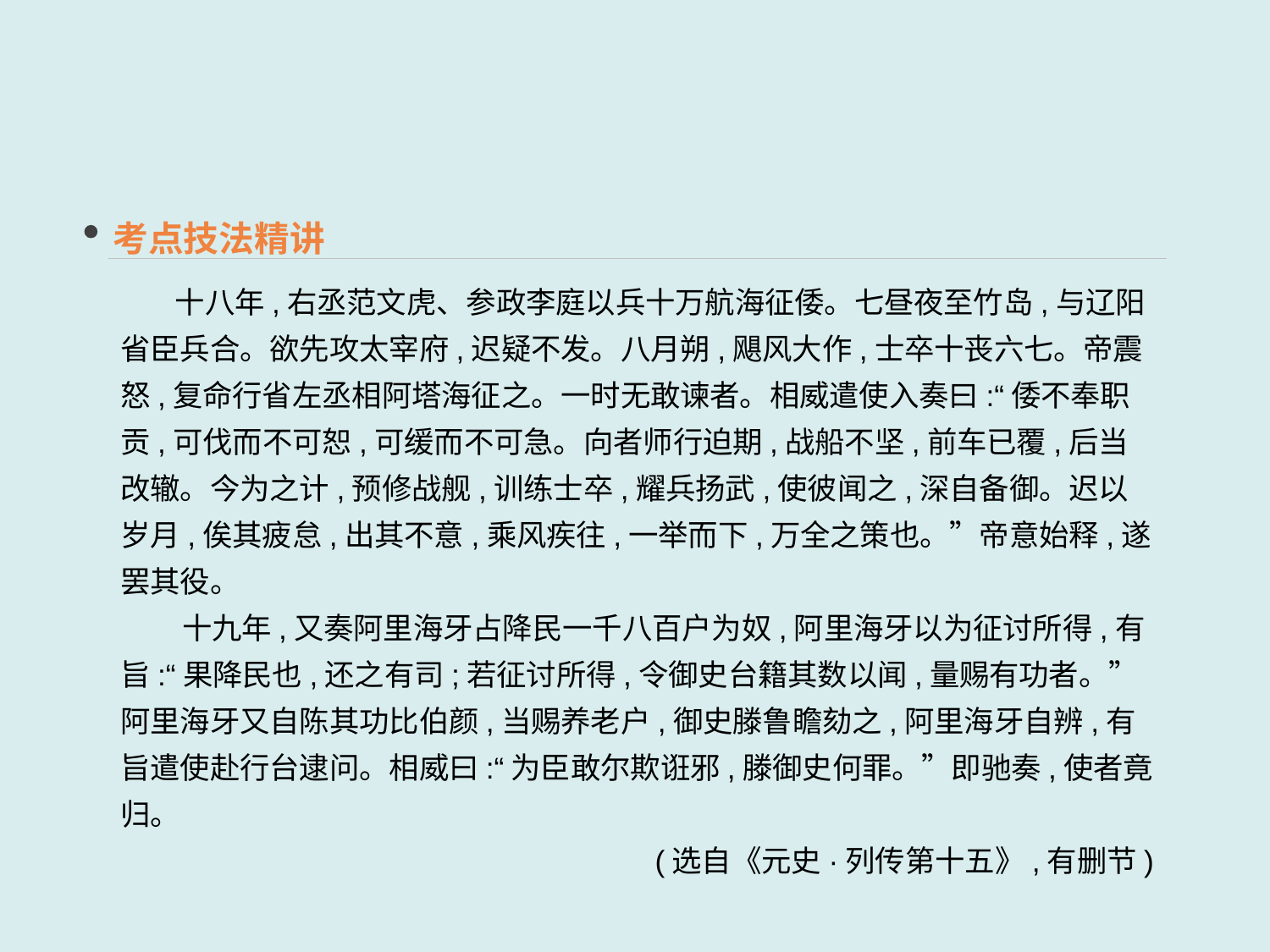

考点技法精讲

       十八年,右丞范文虎、参政李庭以兵十万航海征倭。七昼夜至竹岛,与辽阳省臣兵合。欲先攻太宰府,迟疑不发。八月朔,飓风大作,士卒十丧六七。帝震怒,复命行省左丞相阿塔海征之。一时无敢谏者。相威遣使入奏曰:“倭不奉职贡,可伐而不可恕,可缓而不可急。向者师行迫期,战船不坚,前车已覆,后当改辙。今为之计,预修战舰,训练士卒,耀兵扬武,使彼闻之,深自备御。迟以岁月,俟其疲怠,出其不意,乘风疾往,一举而下,万全之策也。”帝意始释,遂罢其役。
        十九年,又奏阿里海牙占降民一千八百户为奴,阿里海牙以为征讨所得,有旨:“果降民也,还之有司;若征讨所得,令御史台籍其数以闻,量赐有功者。”阿里海牙又自陈其功比伯颜,当赐养老户,御史滕鲁瞻劾之,阿里海牙自辨,有旨遣使赴行台逮问。相威曰:“为臣敢尔欺诳邪,滕御史何罪。”即驰奏,使者竟归。
(选自《元史·列传第十五》,有删节)